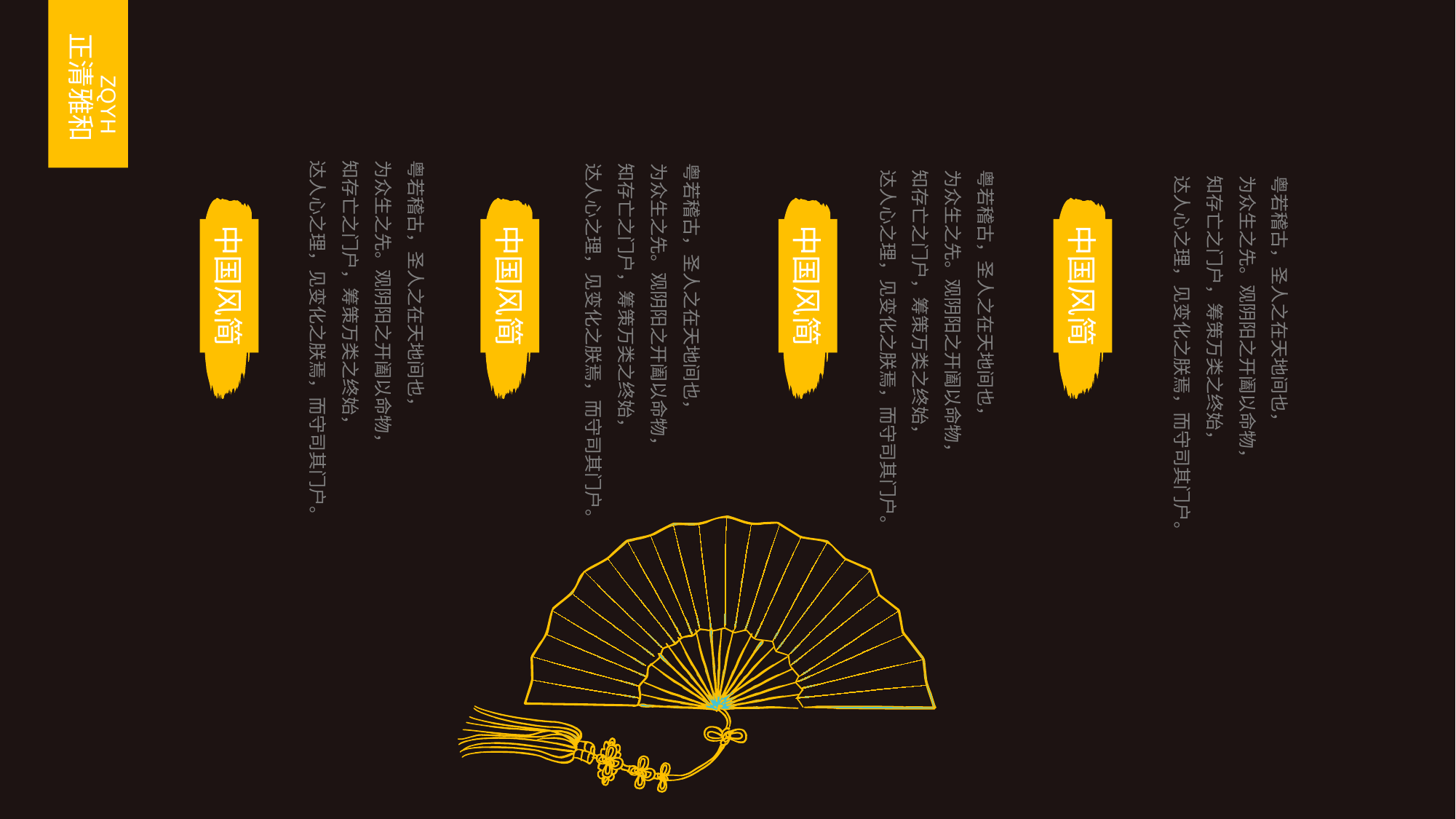

正清雅和
ZQYH
粤若稽古，圣人之在天地间也，
为众生之先。观阴阳之开阖以命物，
知存亡之门户，筹策万类之终始，
达人心之理，见变化之朕焉，而守司其门户。

粤若稽古，圣人之在天地间也，
为众生之先。观阴阳之开阖以命物，
知存亡之门户，筹策万类之终始，
达人心之理，见变化之朕焉，而守司其门户。

粤若稽古，圣人之在天地间也，
为众生之先。观阴阳之开阖以命物，
知存亡之门户，筹策万类之终始，
达人心之理，见变化之朕焉，而守司其门户。

粤若稽古，圣人之在天地间也，
为众生之先。观阴阳之开阖以命物，
知存亡之门户，筹策万类之终始，
达人心之理，见变化之朕焉，而守司其门户。

中国风简

中国风简

中国风简

中国风简